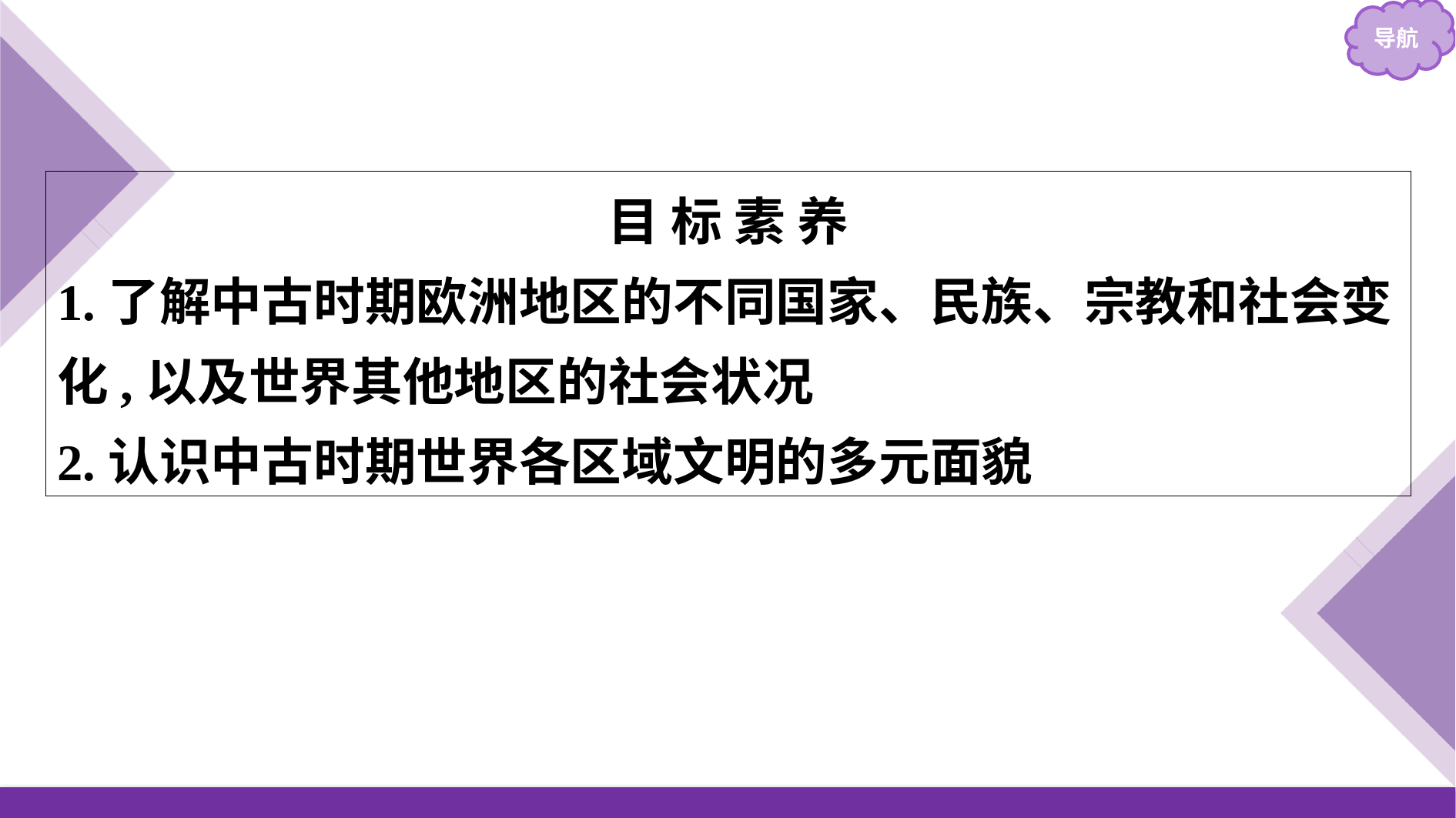

目 标 素 养
1.了解中古时期欧洲地区的不同国家、民族、宗教和社会变化,以及世界其他地区的社会状况
2.认识中古时期世界各区域文明的多元面貌